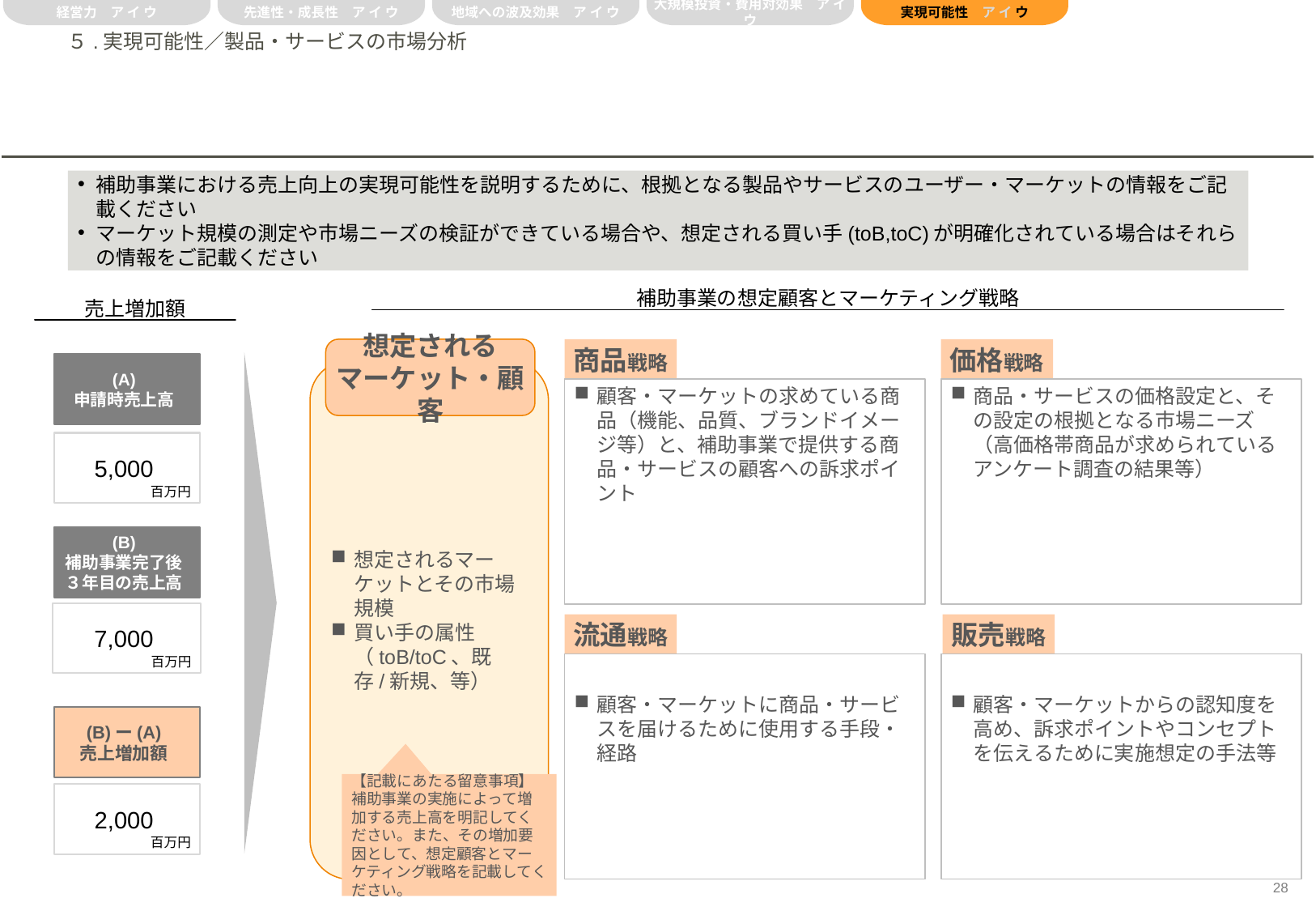

経営力　ア イ ウ
先進性・成長性　ア イ ウ
地域への波及効果　ア イ ウ
大規模投資・費用対効果　ア イ ウ
実現可能性　ア イ ウ
# ５.実現可能性／製品・サービスの市場分析

補助事業における売上向上の実現可能性を説明するために、根拠となる製品やサービスのユーザー・マーケットの情報をご記載ください
マーケット規模の測定や市場ニーズの検証ができている場合や、想定される買い手(toB,toC)が明確化されている場合はそれらの情報をご記載ください
補助事業の想定顧客とマーケティング戦略
売上増加額
想定される
マーケット・顧客
商品戦略
価格戦略
(A)
申請時売上高
想定されるマーケットとその市場規模
買い手の属性
（toB/toC、既存/新規、等）
顧客・マーケットの求めている商品（機能、品質、ブランドイメージ等）と、補助事業で提供する商品・サービスの顧客への訴求ポイント
商品・サービスの価格設定と、その設定の根拠となる市場ニーズ
（高価格帯商品が求められているアンケート調査の結果等）
5,000
百万円
(B)
補助事業完了後
３年目の売上高

7,000
百万円
流通戦略
販売戦略
顧客・マーケットに商品・サービスを届けるために使用する手段・経路
顧客・マーケットからの認知度を高め、訴求ポイントやコンセプトを伝えるために実施想定の手法等
(B)ー(A)
売上増加額
【記載にあたる留意事項】
補助事業の実施によって増加する売上高を明記してください。また、その増加要因として、想定顧客とマーケティング戦略を記載してください。
2,000
百万円